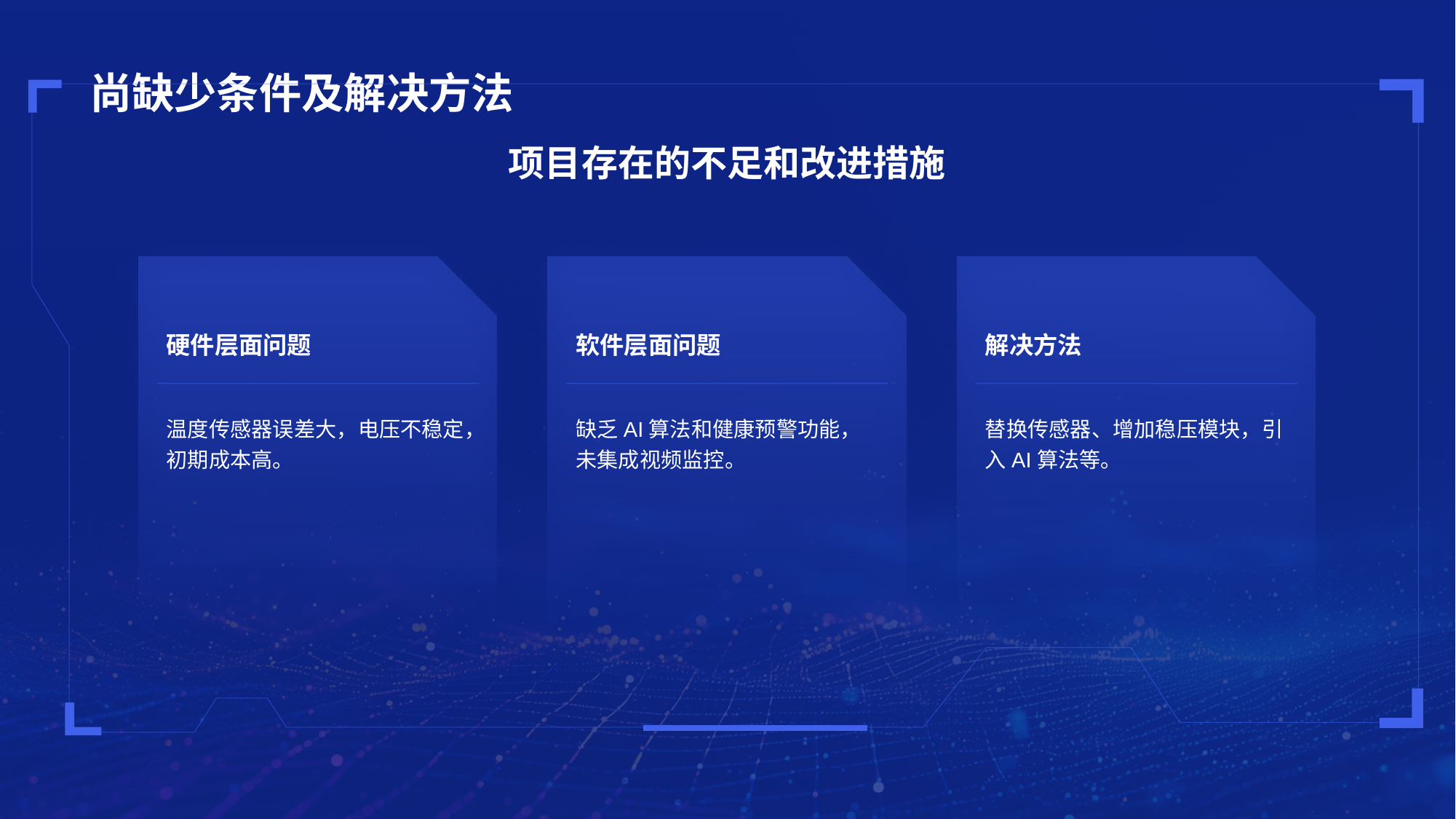

# 尚缺少条件及解决方法

项目存在的不足和改进措施

硬件层面问题
温度传感器误差大，电压不稳定，初期成本高。

软件层面问题
缺乏AI算法和健康预警功能，未集成视频监控。

解决方法
替换传感器、增加稳压模块，引入AI算法等。